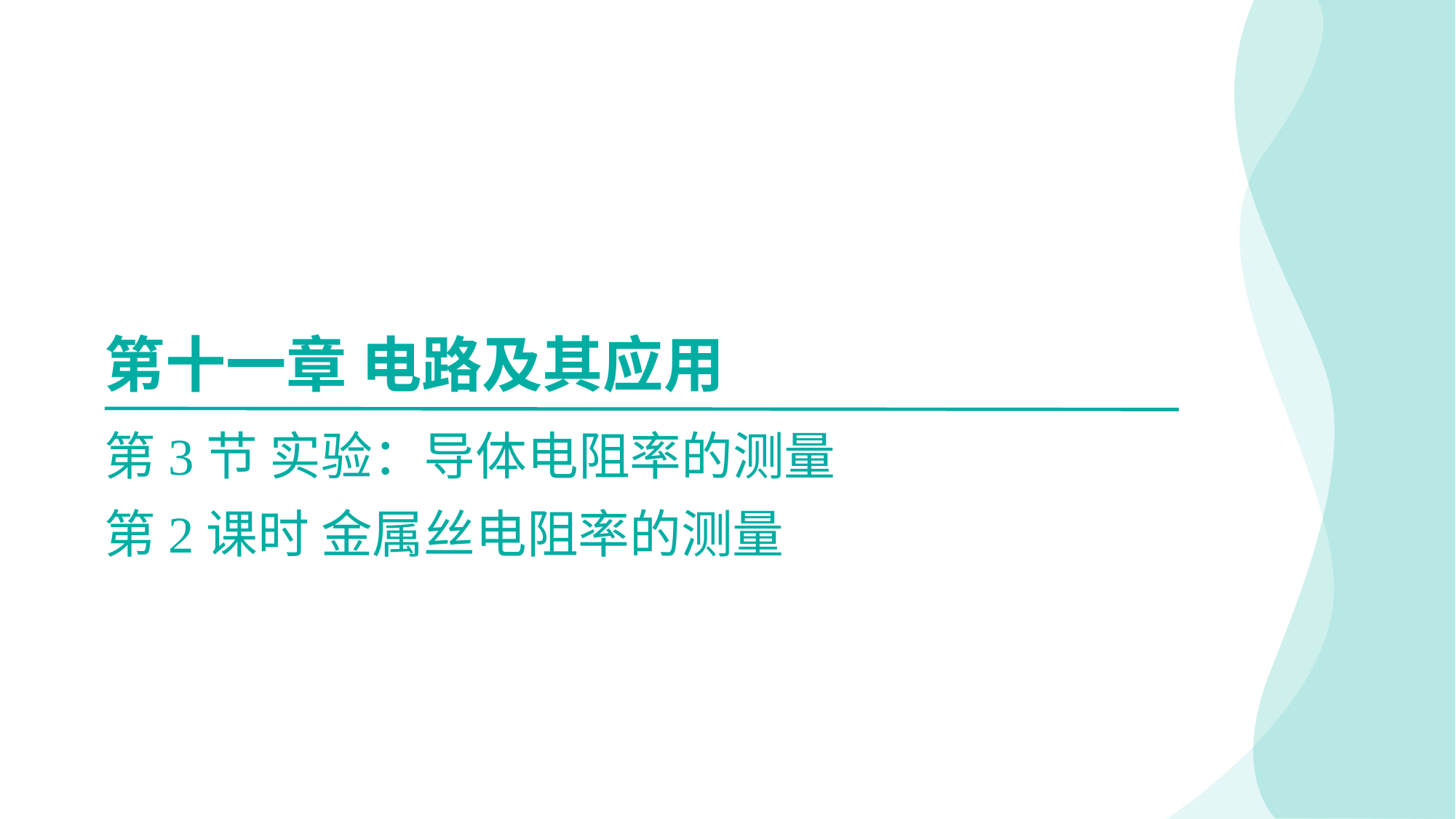

第十一章 电路及其应用

第3节 实验：导体电阻率的测量
第2课时 金属丝电阻率的测量